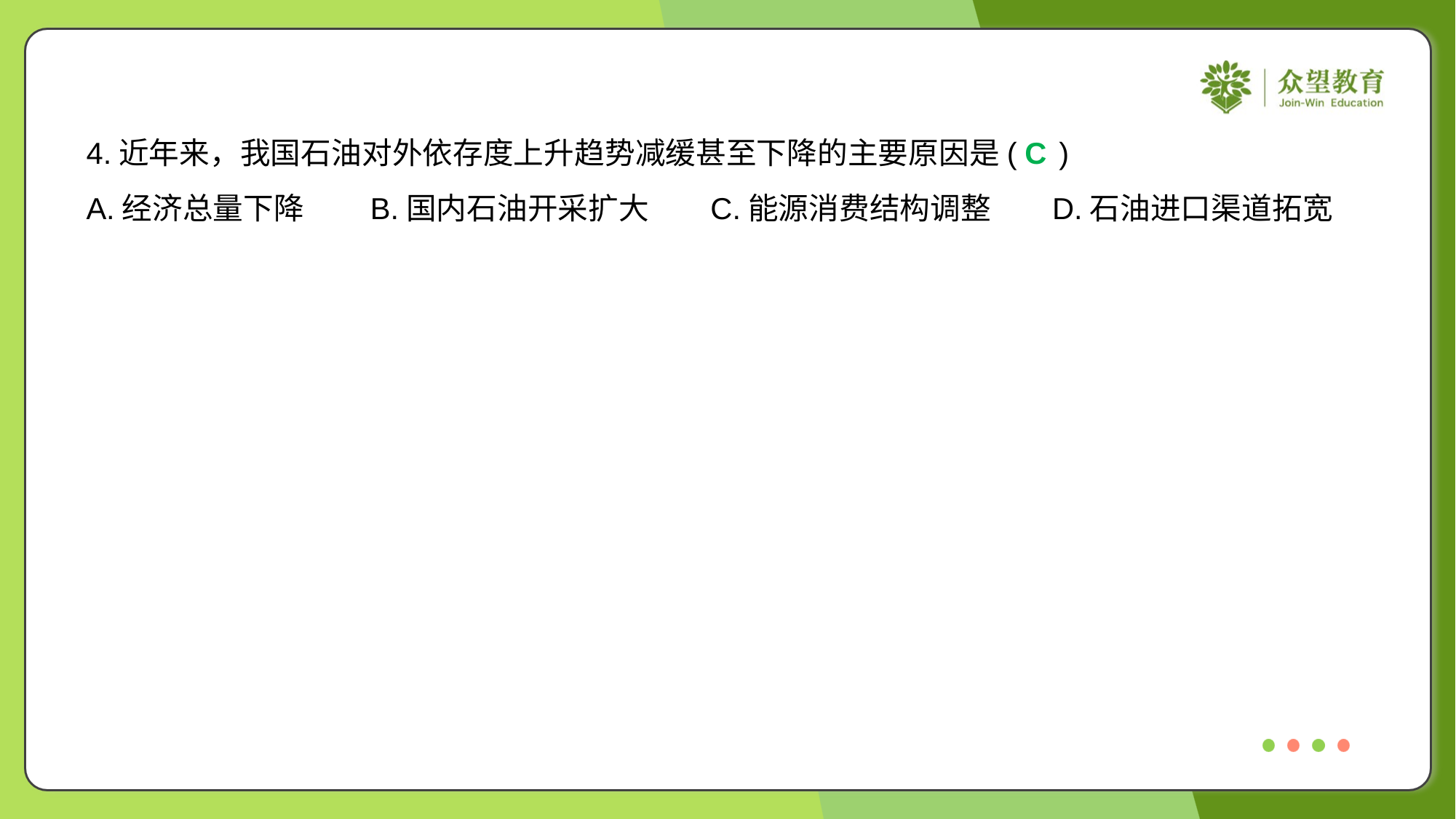

4.近年来，我国石油对外依存度上升趋势减缓甚至下降的主要原因是(     )
C
A.经济总量下降	B.国内石油开采扩大	C.能源消费结构调整	D.石油进口渠道拓宽